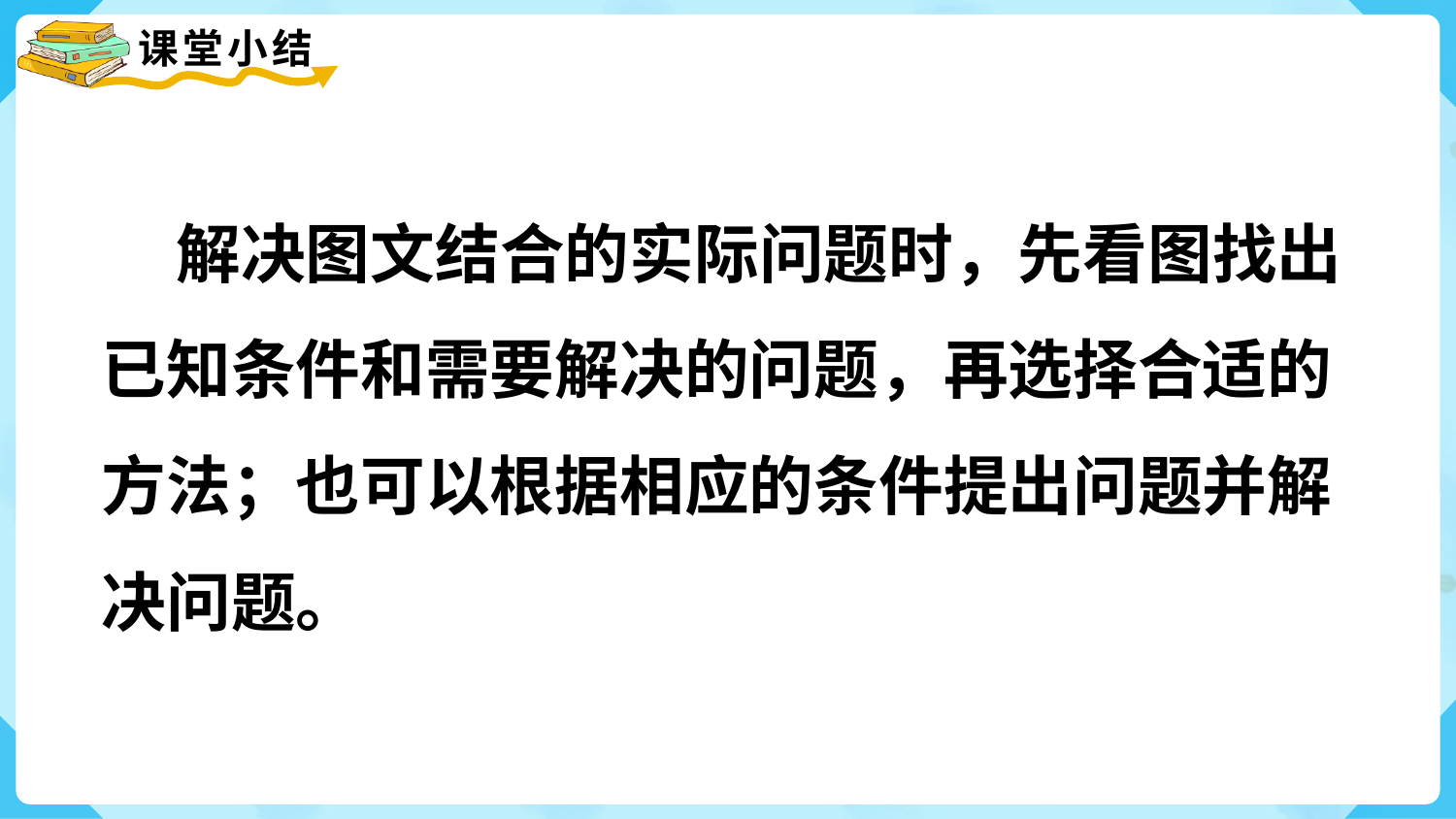

解决图文结合的实际问题时，先看图找出已知条件和需要解决的问题，再选择合适的方法；也可以根据相应的条件提出问题并解决问题。